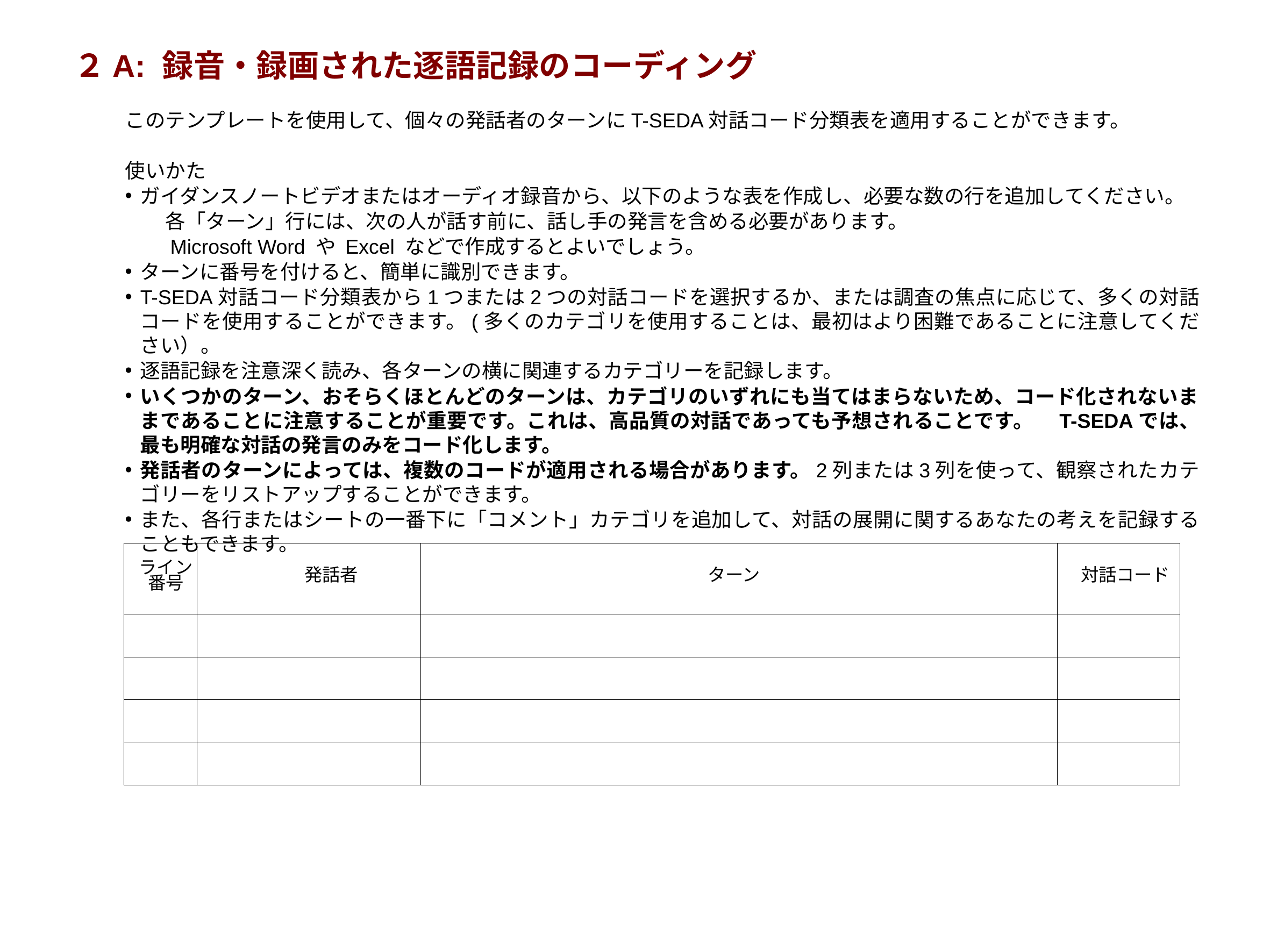

# ２A: 録音・録画された逐語記録のコーディング
このテンプレートを使用して、個々の発話者のターンにT-SEDA対話コード分類表を適用することができます。

使いかた
ガイダンスノートビデオまたはオーディオ録音から、以下のような表を作成し、必要な数の行を追加してください。
　　各「ターン」行には、次の人が話す前に、話し手の発言を含める必要があります。
　　Microsoft Word や Excel などで作成するとよいでしょう。
ターンに番号を付けると、簡単に識別できます。
T-SEDA対話コード分類表から1つまたは2つの対話コードを選択するか、または調査の焦点に応じて、多くの対話コードを使用することができます。(多くのカテゴリを使用することは、最初はより困難であることに注意してください）。
逐語記録を注意深く読み、各ターンの横に関連するカテゴリーを記録します。
いくつかのターン、おそらくほとんどのターンは、カテゴリのいずれにも当てはまらないため、コード化されないままであることに注意することが重要です。これは、高品質の対話であっても予想されることです。　T-SEDAでは、最も明確な対話の発言のみをコード化します。
発話者のターンによっては、複数のコードが適用される場合があります。2列または3列を使って、観察されたカテゴリーをリストアップすることができます。
また、各行またはシートの一番下に「コメント」カテゴリを追加して、対話の展開に関するあなたの考えを記録することもできます。
| ライン番号 | 発話者 | ターン | 対話コード |
| --- | --- | --- | --- |
|  |  |  |  |
|  |  |  |  |
|  |  |  |  |
|  |  |  |  |